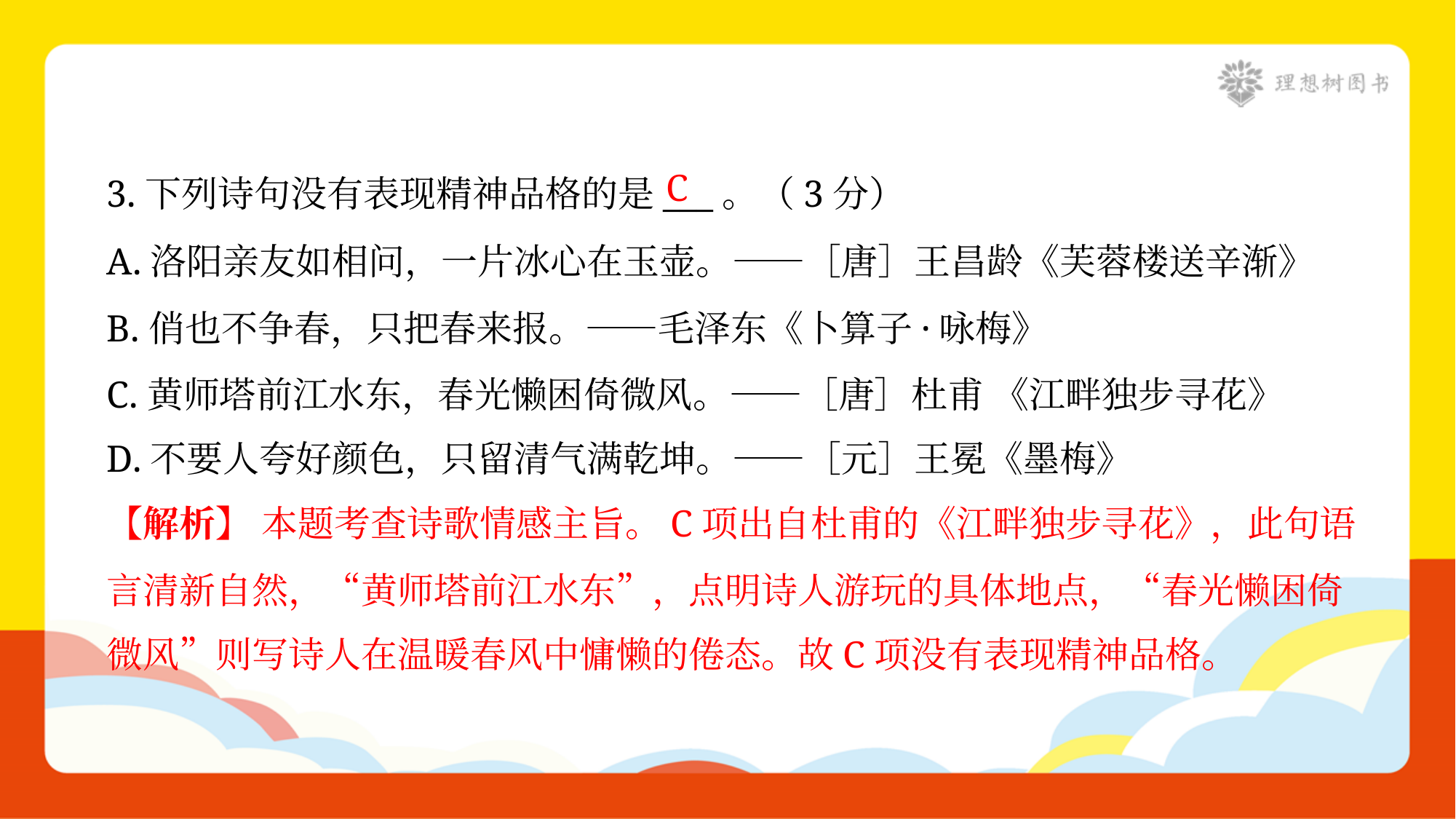

C
3.下列诗句没有表现精神品格的是___。（3分）
A.洛阳亲友如相问，一片冰心在玉壶。——［唐］王昌龄《芙蓉楼送辛渐》
B.俏也不争春，只把春来报。——毛泽东《卜算子·咏梅》
C.黄师塔前江水东，春光懒困倚微风。——［唐］杜甫 《江畔独步寻花》
D.不要人夸好颜色，只留清气满乾坤。——［元］王冕《墨梅》
【解析】 本题考查诗歌情感主旨。C项出自杜甫的《江畔独步寻花》，此句语
言清新自然，“黄师塔前江水东”，点明诗人游玩的具体地点，“春光懒困倚
微风”则写诗人在温暖春风中慵懒的倦态。故C项没有表现精神品格。